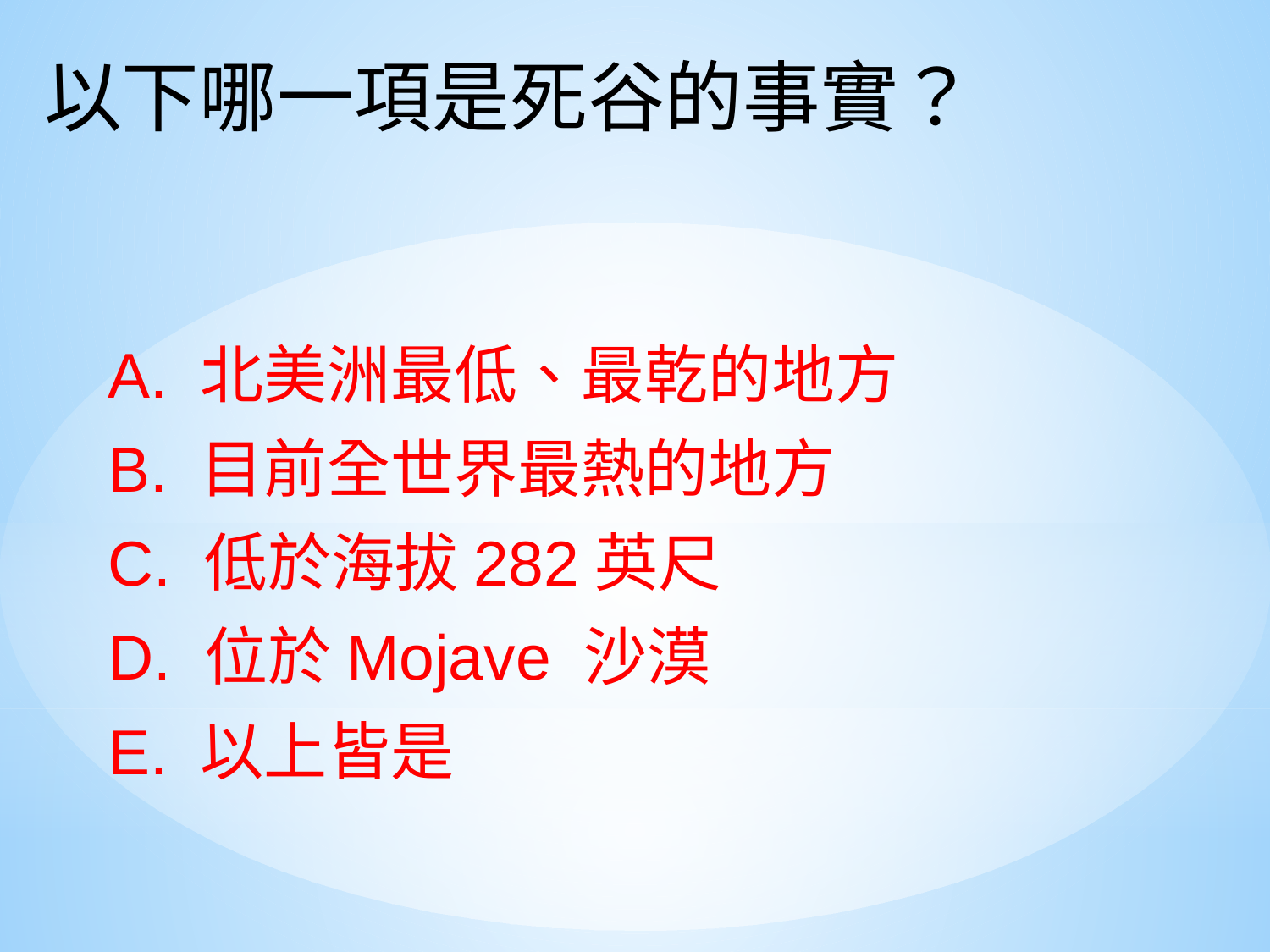

以下哪一項是死谷的事實？
A. 北美洲最低、最乾的地方
B. 目前全世界最熱的地方
C. 低於海拔282英尺
D. 位於Mojave 沙漠
E. 以上皆是